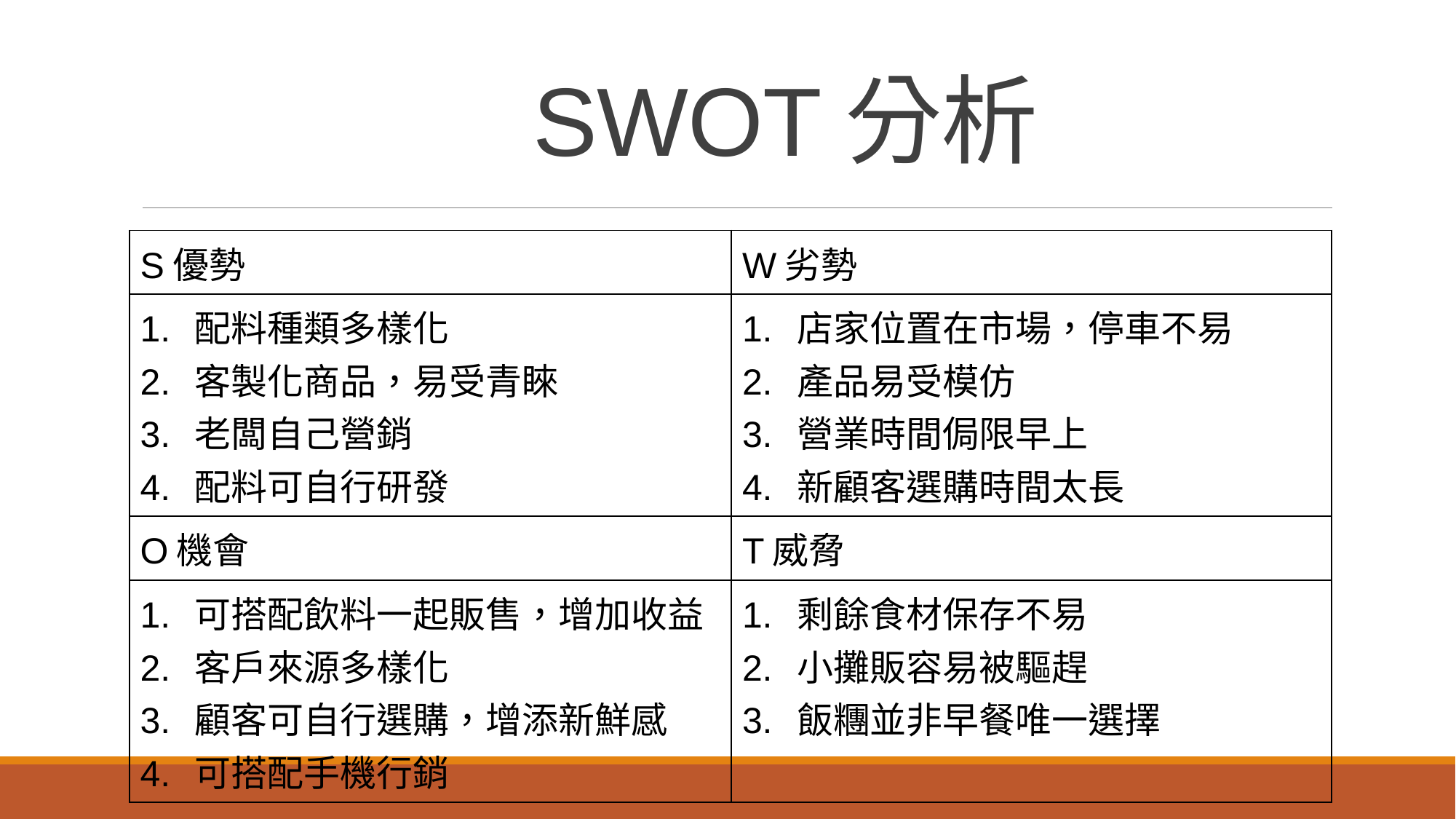

# SWOT分析
| S優勢 | W劣勢 |
| --- | --- |
| 配料種類多樣化 客製化商品，易受青睞 老闆自己營銷 配料可自行研發 | 店家位置在市場，停車不易 產品易受模仿 營業時間侷限早上 新顧客選購時間太長 |
| O機會 | T威脅 |
| 可搭配飲料一起販售，增加收益 客戶來源多樣化 顧客可自行選購，增添新鮮感 可搭配手機行銷 | 剩餘食材保存不易 小攤販容易被驅趕 飯糰並非早餐唯一選擇 |